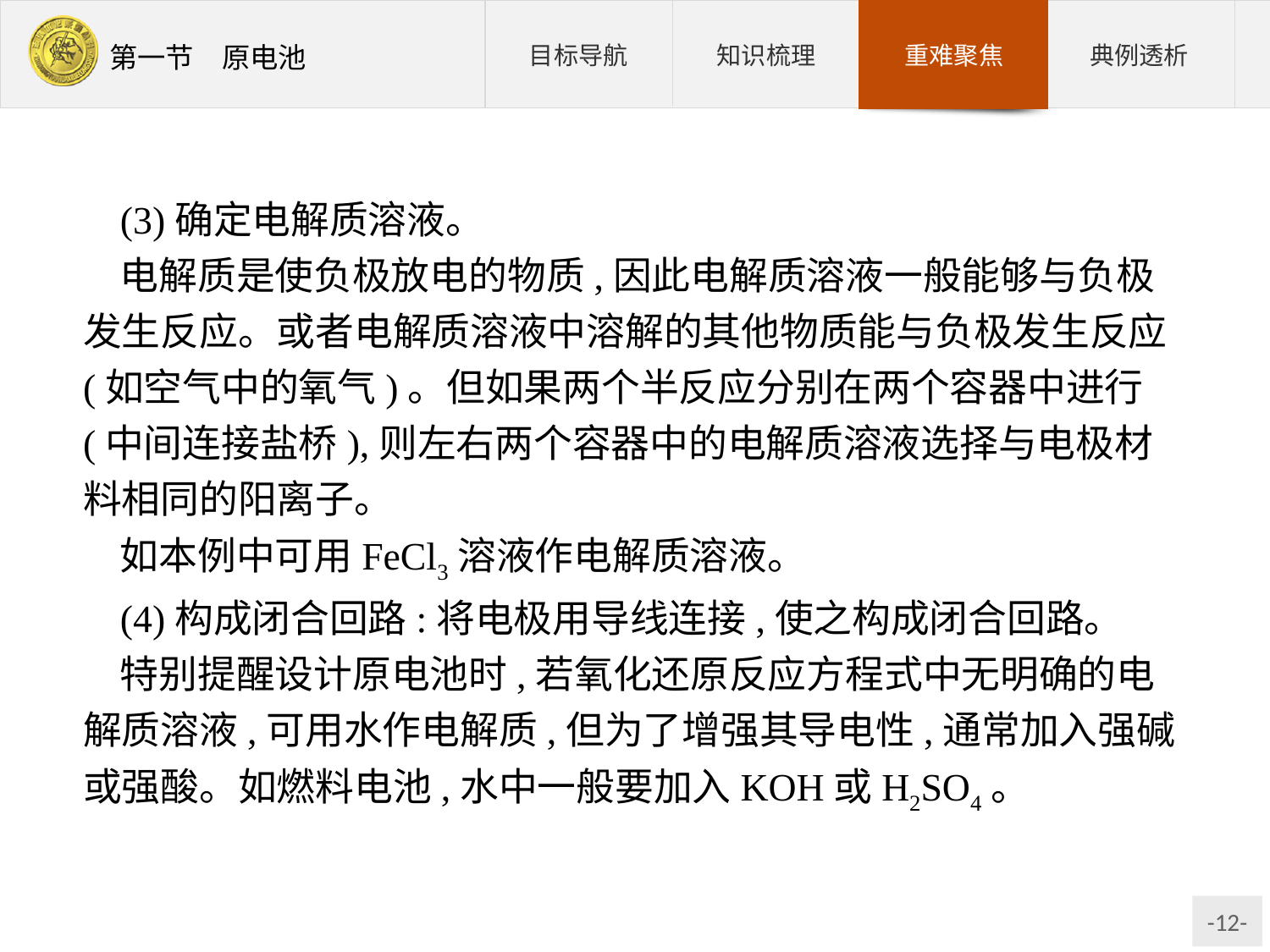

(3)确定电解质溶液。
电解质是使负极放电的物质,因此电解质溶液一般能够与负极发生反应。或者电解质溶液中溶解的其他物质能与负极发生反应(如空气中的氧气)。但如果两个半反应分别在两个容器中进行(中间连接盐桥),则左右两个容器中的电解质溶液选择与电极材料相同的阳离子。
如本例中可用FeCl3溶液作电解质溶液。
(4)构成闭合回路:将电极用导线连接,使之构成闭合回路。
特别提醒设计原电池时,若氧化还原反应方程式中无明确的电解质溶液,可用水作电解质,但为了增强其导电性,通常加入强碱或强酸。如燃料电池,水中一般要加入KOH或H2SO4。